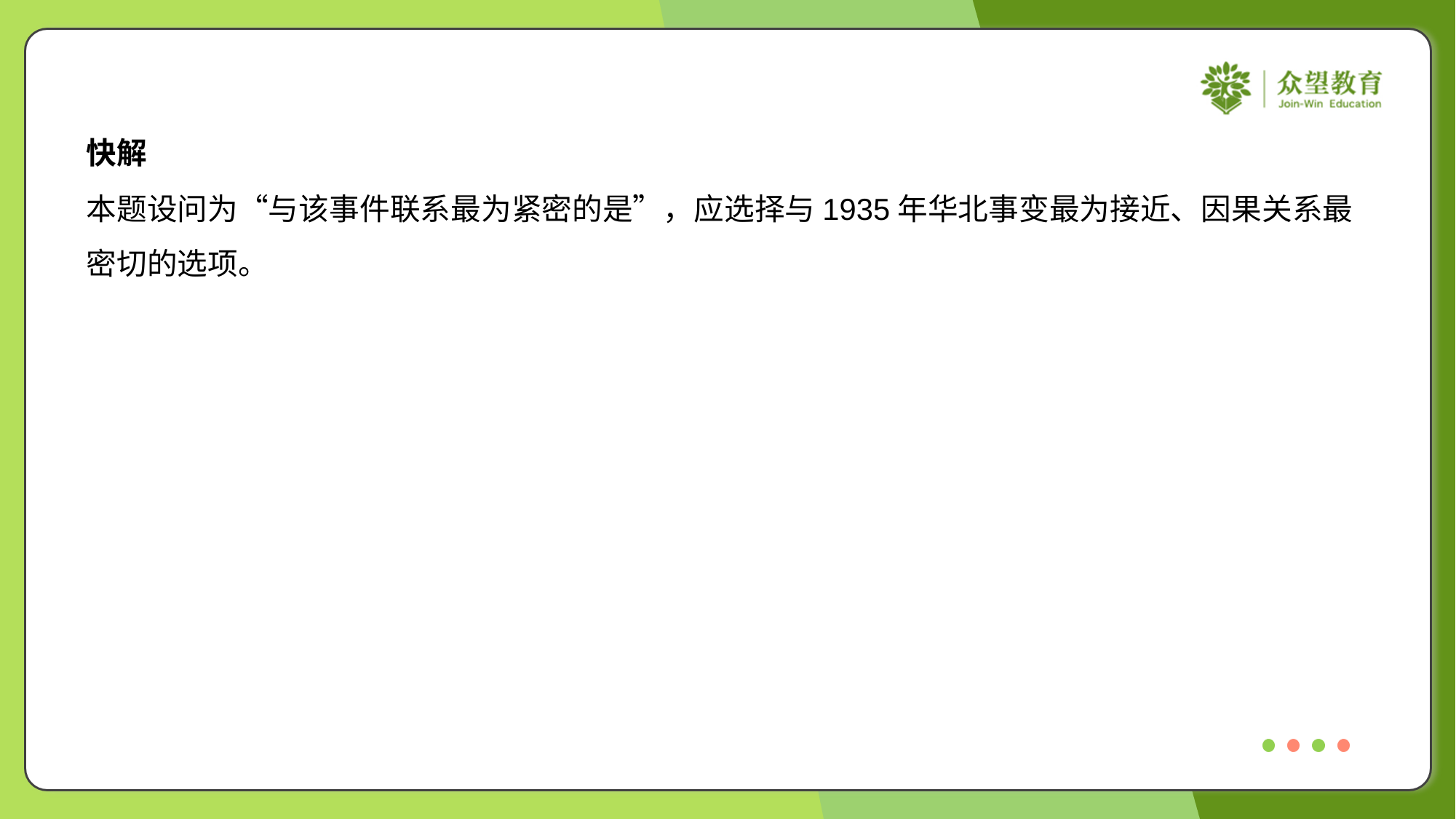

快解
本题设问为“与该事件联系最为紧密的是”，应选择与1935年华北事变最为接近、因果关系最
密切的选项。